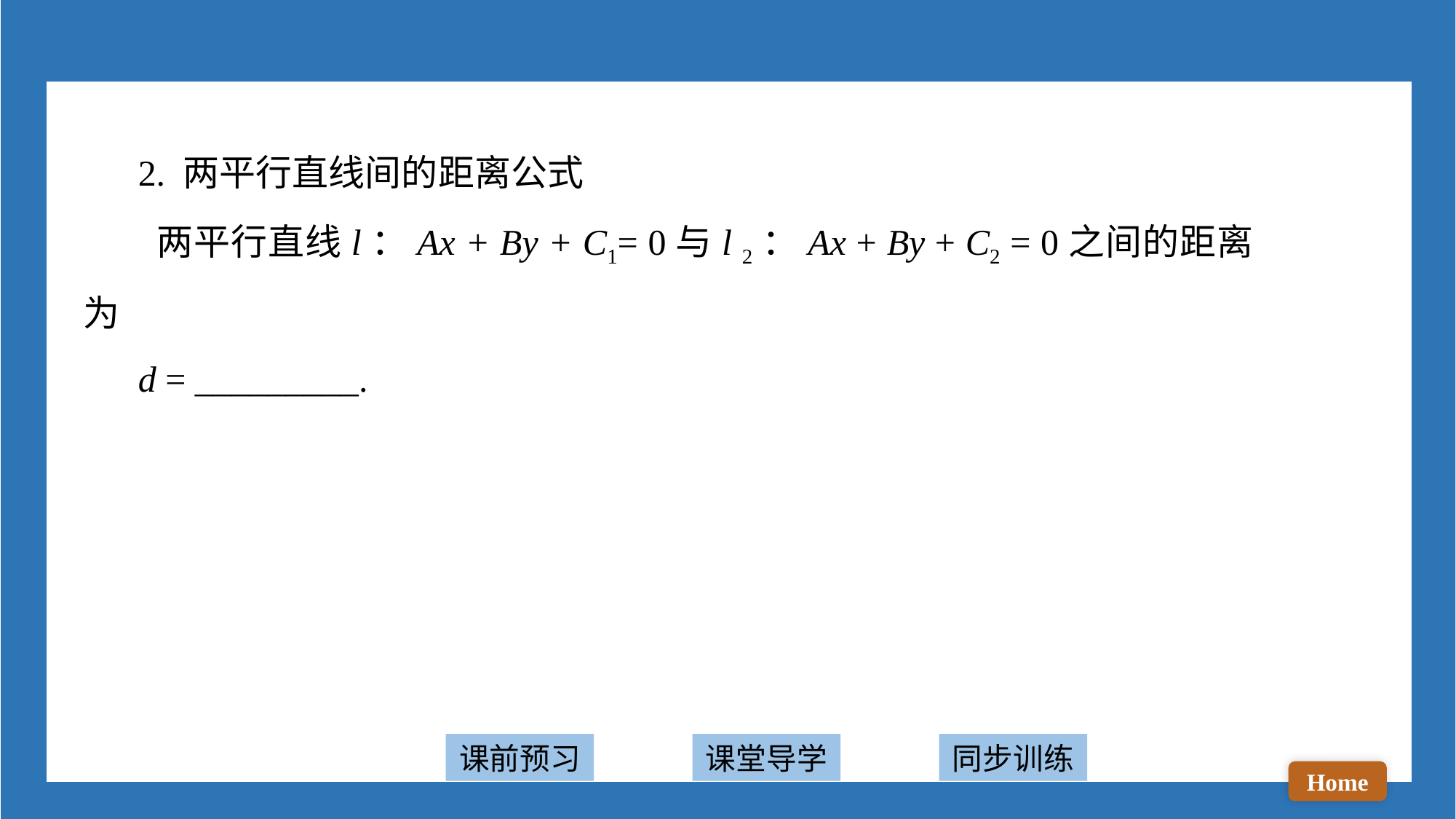

2. 两平行直线间的距离公式
       两平行直线l：Ax + By + C1= 0与l 2：Ax + By + C2 = 0之间的距离为
      d = _________.